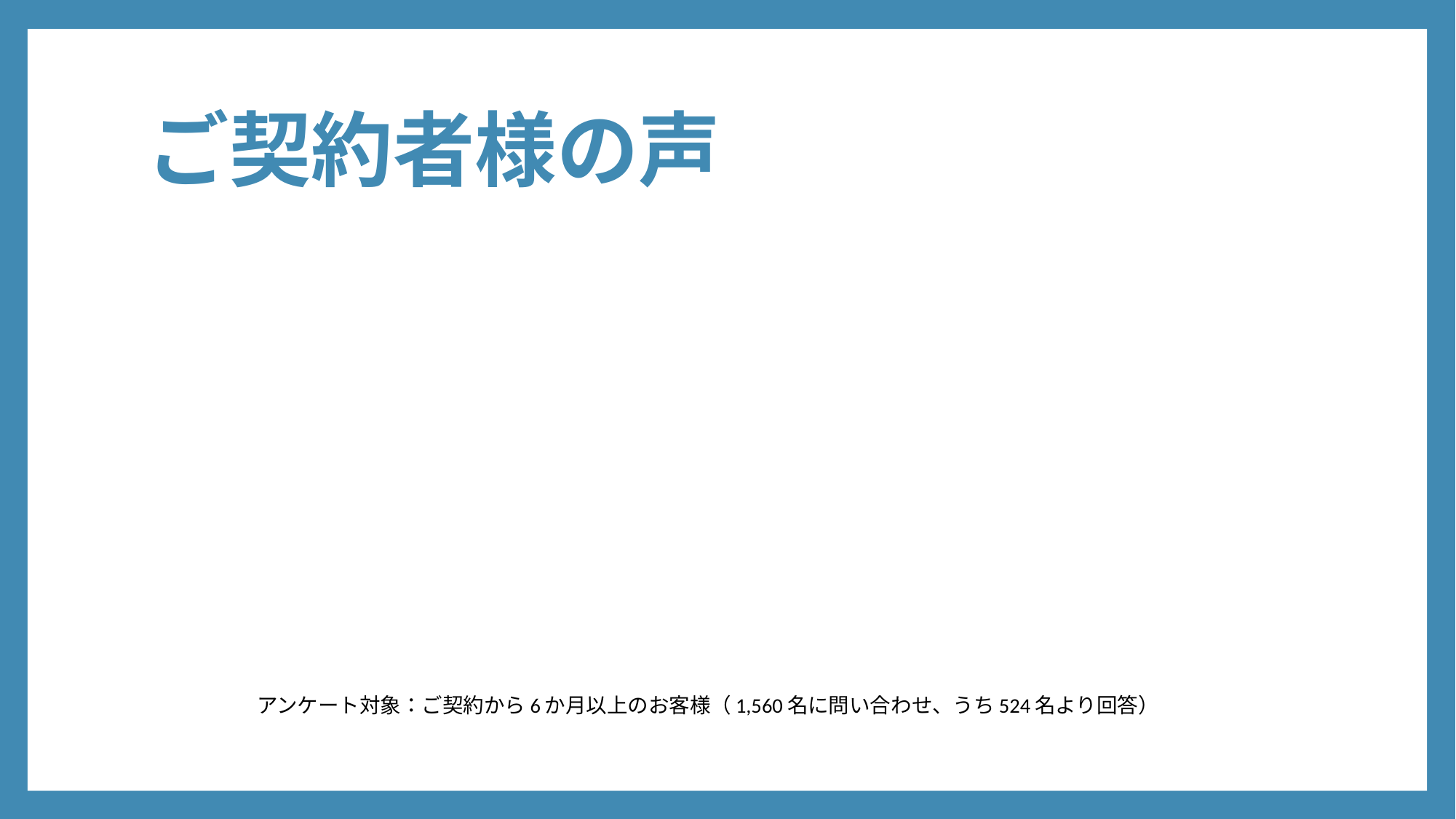

# ご契約者様の声
アンケート対象：ご契約から6か月以上のお客様（1,560名に問い合わせ、うち524名より回答）